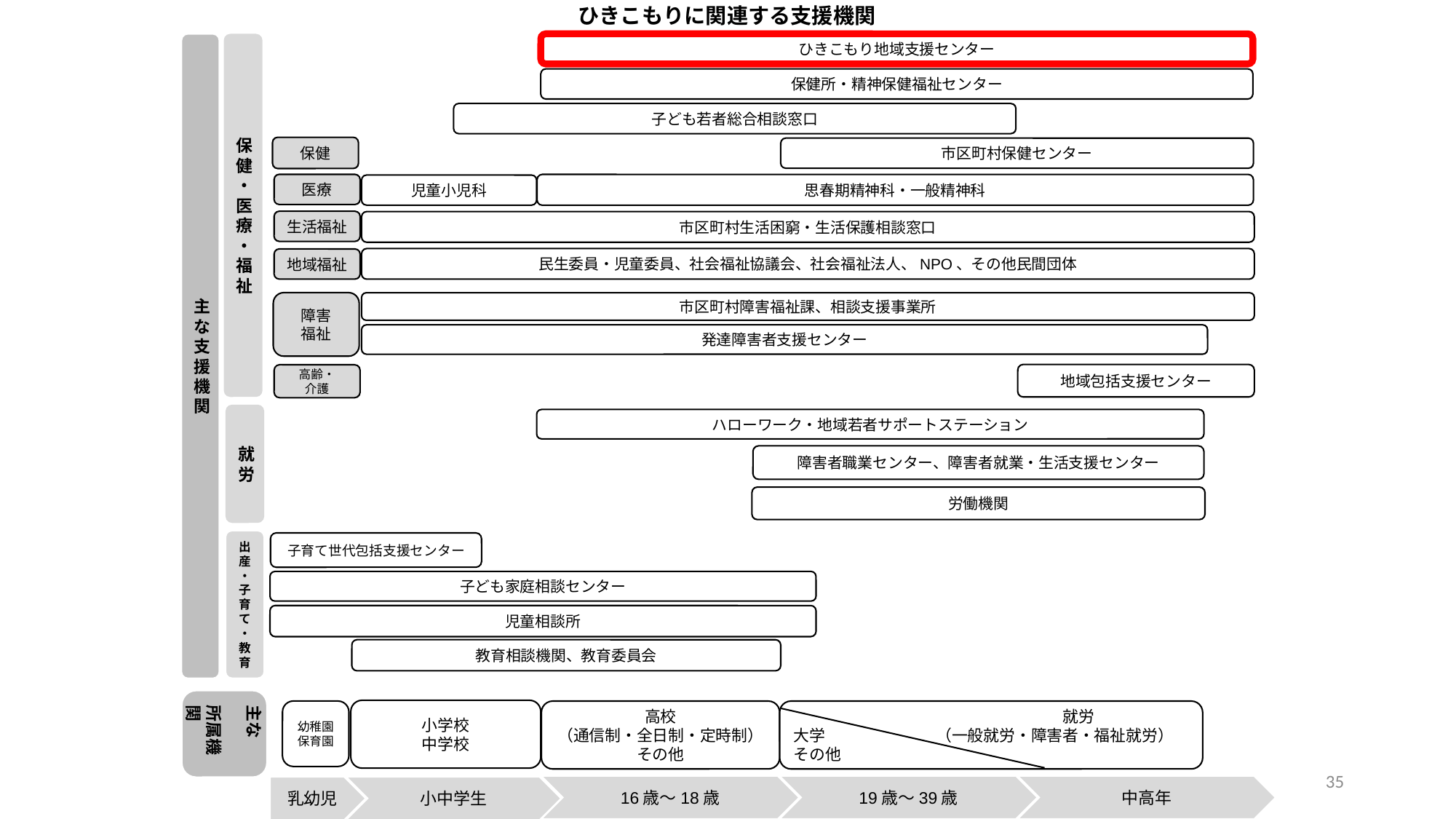

ひきこもりに関連する支援機関
主な支援
機関
ひきこもり地域支援センター
保健・医療・福祉
保健所・精神保健福祉センター
子ども若者総合相談窓口
保健
市区町村保健センター
医療
思春期精神科・一般精神科
児童小児科
生活福祉
市区町村生活困窮・生活保護相談窓口
民生委員・児童委員、社会福祉協議会、社会福祉法人、NPO、その他民間団体
地域福祉
障害
福祉
市区町村障害福祉課、相談支援事業所
発達障害者支援センター
地域包括支援センター
高齢・
介護
就労
ハローワーク・地域若者サポートステーション
障害者職業センター、障害者就業・生活支援センター
労働機関
出産・子育て・教育
子育て世代包括支援センター
子ども家庭相談センター
児童相談所
教育相談機関、教育委員会
主な　　　　所属機関
小学校
中学校
幼稚園保育園
高校
（通信制・全日制・定時制）その他
　　　　　　　　　　　　　　　　　就労
大学　　　　　　　（一般就労・障害者・福祉就労）
その他
35
16歳～18歳
19歳～39歳
中高年
乳幼児
小中学生